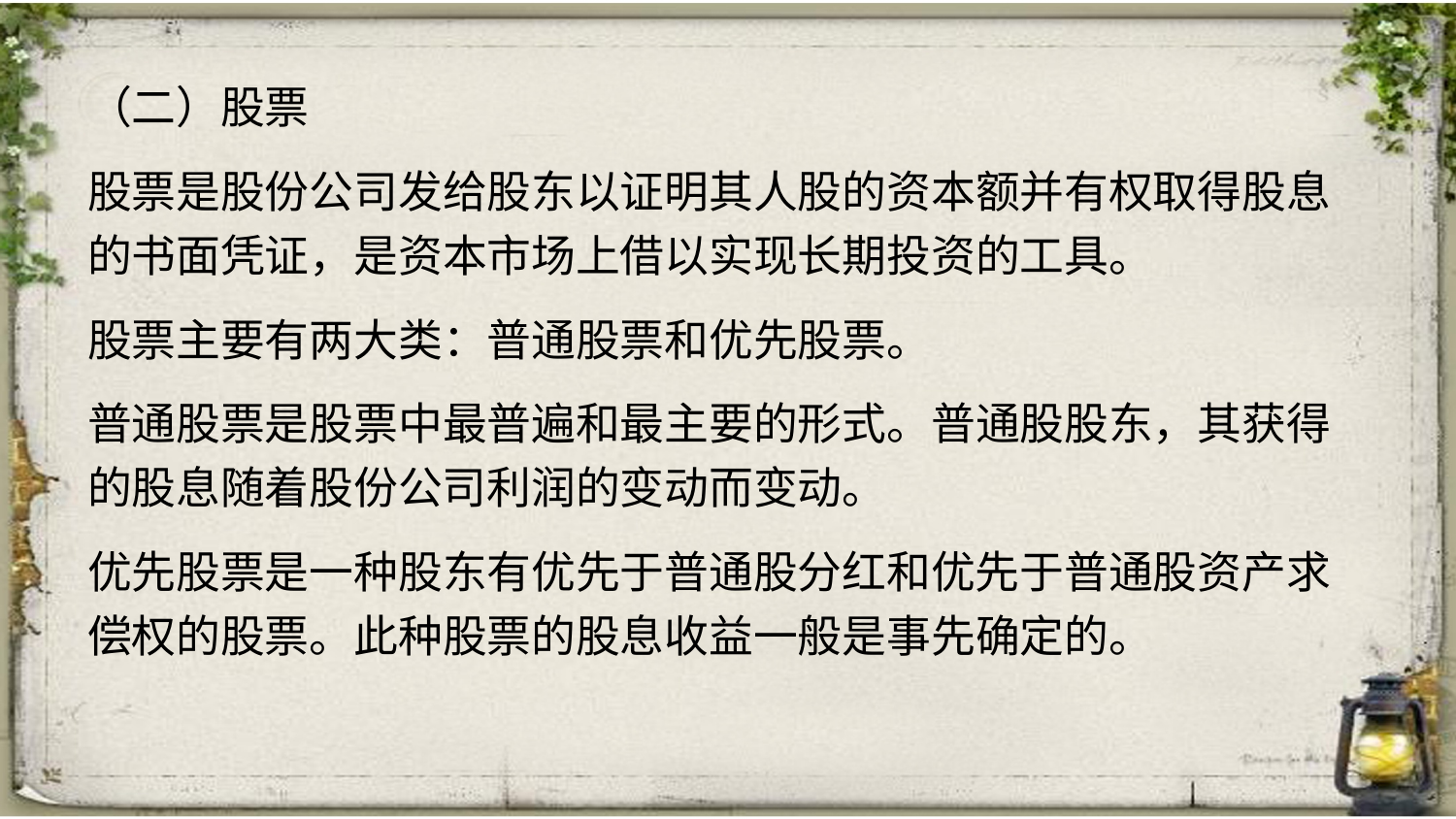

（二）股票
股票是股份公司发给股东以证明其人股的资本额并有权取得股息的书面凭证，是资本市场上借以实现长期投资的工具。
股票主要有两大类：普通股票和优先股票。
普通股票是股票中最普遍和最主要的形式。普通股股东，其获得的股息随着股份公司利润的变动而变动。
优先股票是一种股东有优先于普通股分红和优先于普通股资产求偿权的股票。此种股票的股息收益一般是事先确定的。